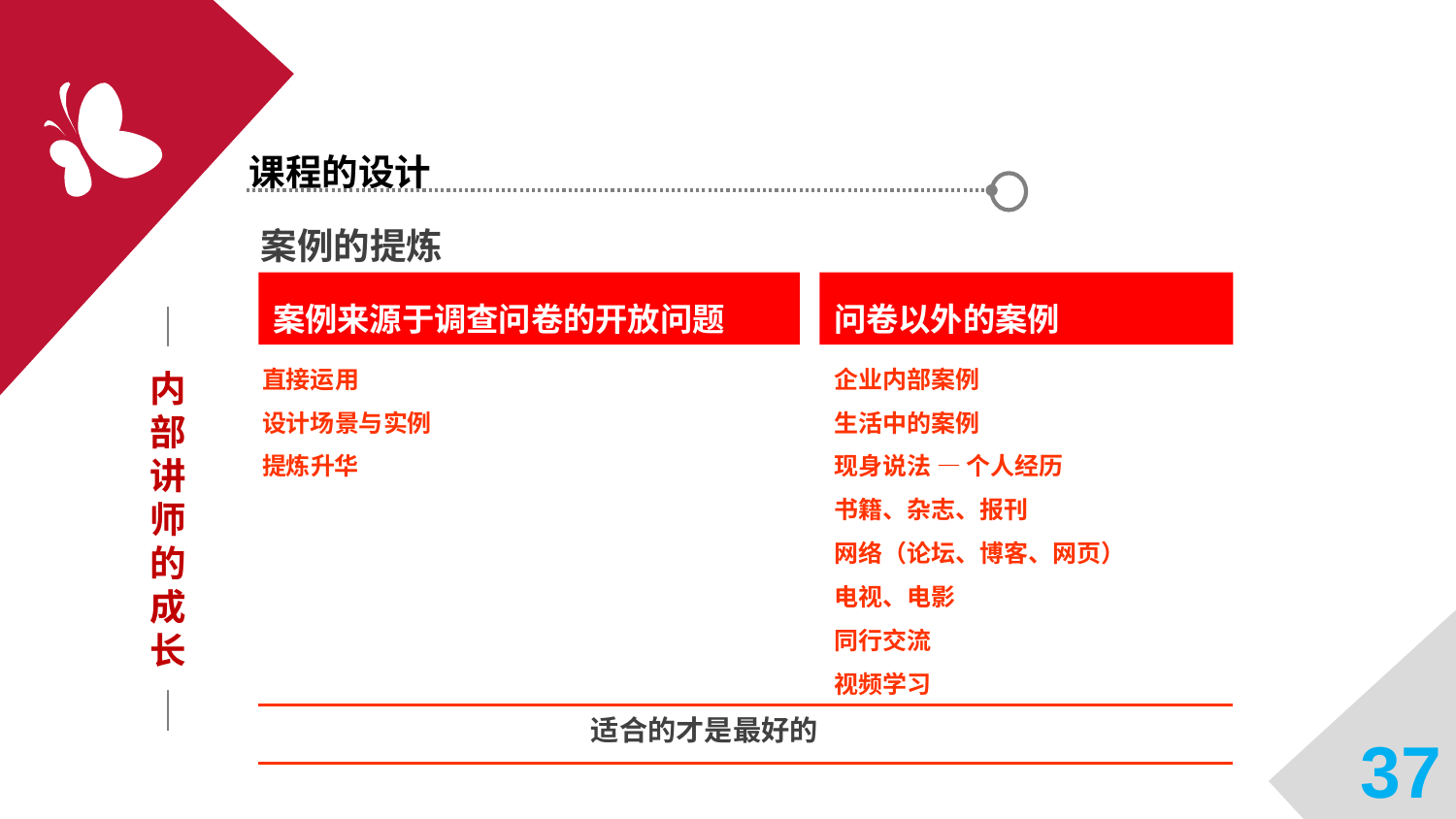

课程的设计

案例的提炼
问卷以外的案例
案例来源于调查问卷的开放问题
直接运用
设计场景与实例
提炼升华
企业内部案例
生活中的案例
现身说法 — 个人经历
书籍、杂志、报刊
网络（论坛、博客、网页）
电视、电影
同行交流
视频学习
内部讲师的成长

适合的才是最好的
37